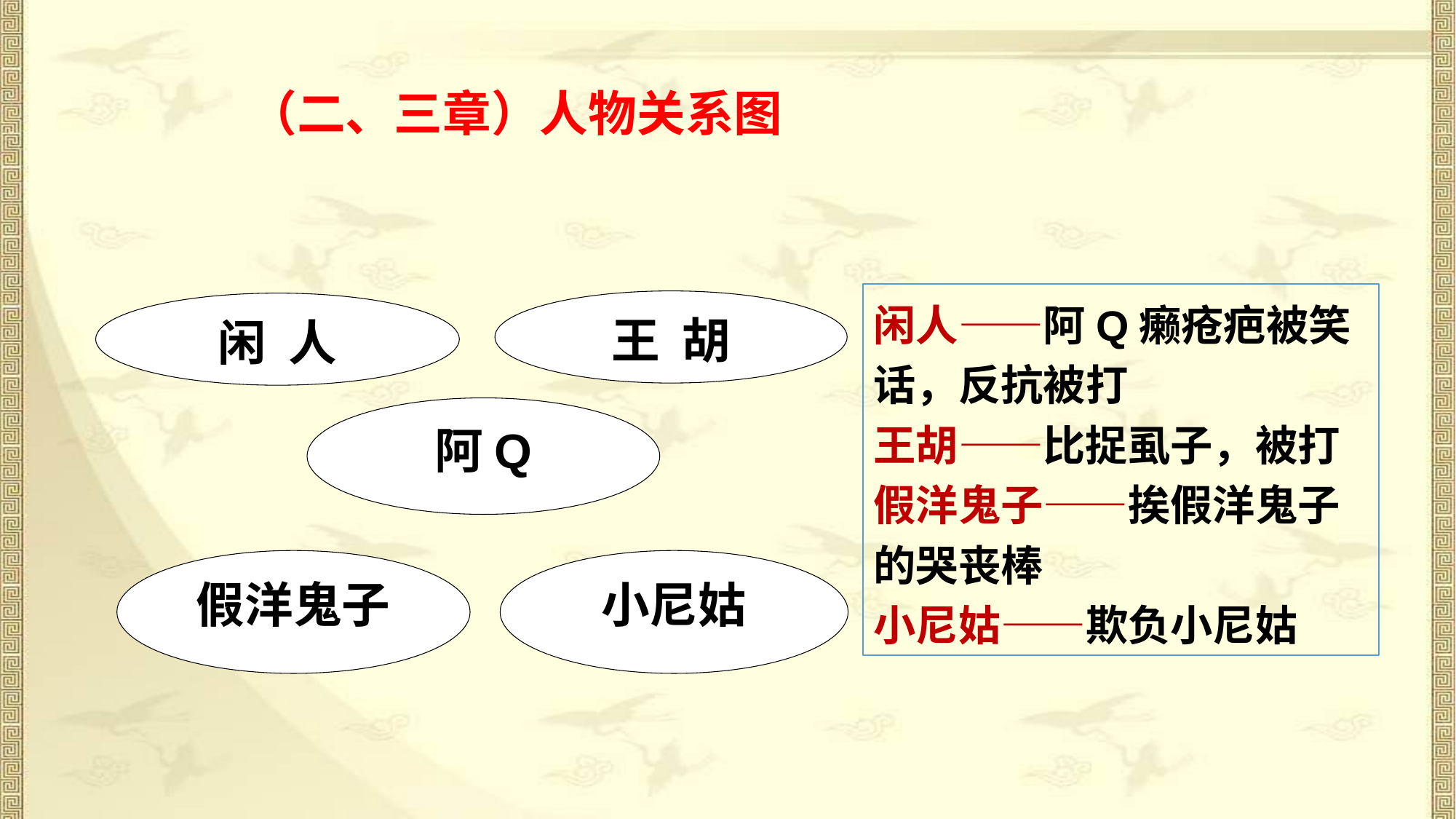

（二、三章）人物关系图
闲人——阿Q癞疮疤被笑话，反抗被打
王胡——比捉虱子，被打
假洋鬼子——挨假洋鬼子的哭丧棒
小尼姑——欺负小尼姑
王  胡
闲  人
阿Q
假洋鬼子
小尼姑